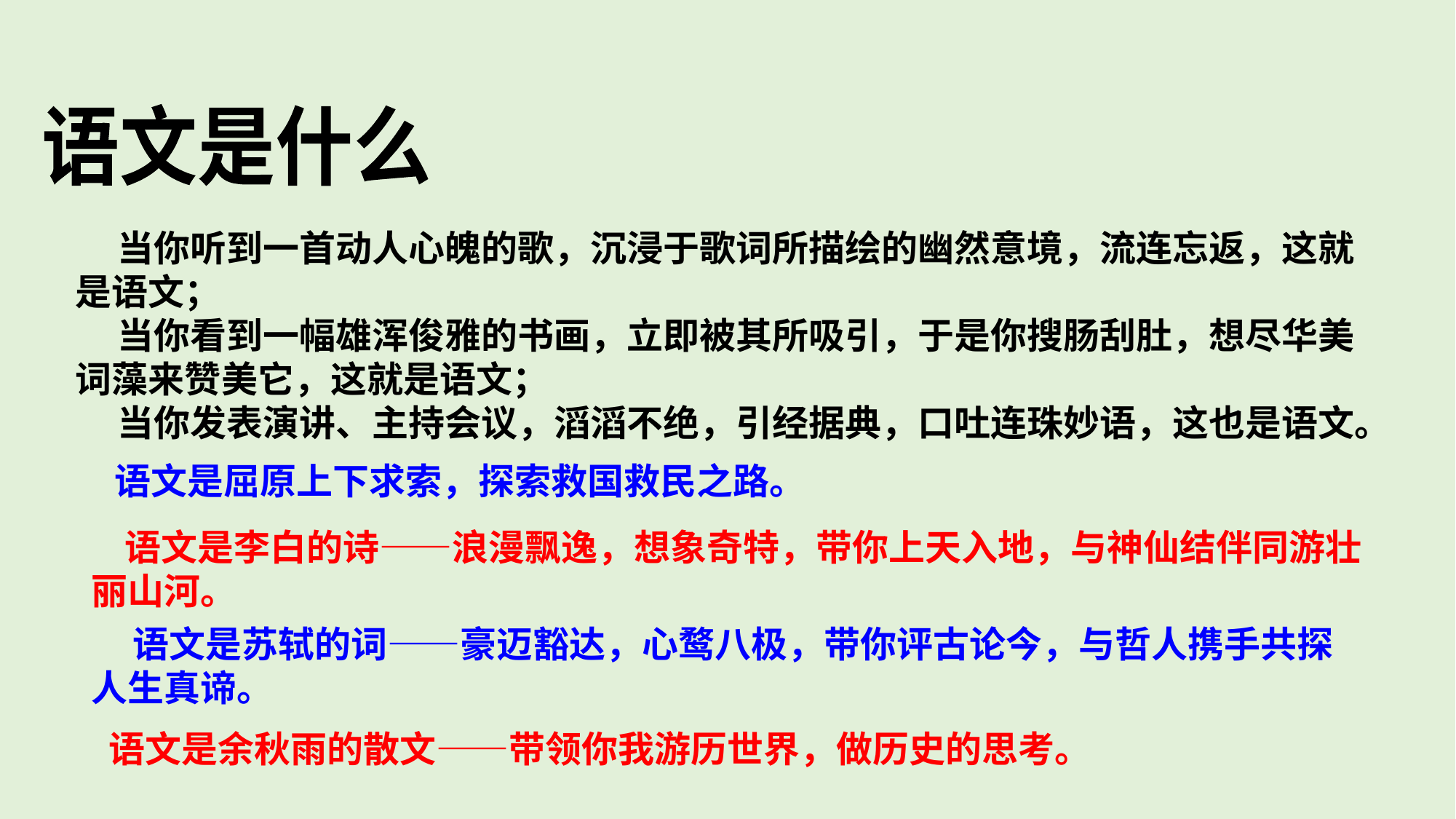

语文是什么
    当你听到一首动人心魄的歌，沉浸于歌词所描绘的幽然意境，流连忘返，这就是语文；
    当你看到一幅雄浑俊雅的书画，立即被其所吸引，于是你搜肠刮肚，想尽华美词藻来赞美它，这就是语文；
    当你发表演讲、主持会议，滔滔不绝，引经据典，口吐连珠妙语，这也是语文。
语文是屈原上下求索，探索救国救民之路。
   语文是李白的诗——浪漫飘逸，想象奇特，带你上天入地，与神仙结伴同游壮丽山河。
    语文是苏轼的词——豪迈豁达，心鹜八极，带你评古论今，与哲人携手共探人生真谛。
语文是余秋雨的散文——带领你我游历世界，做历史的思考。